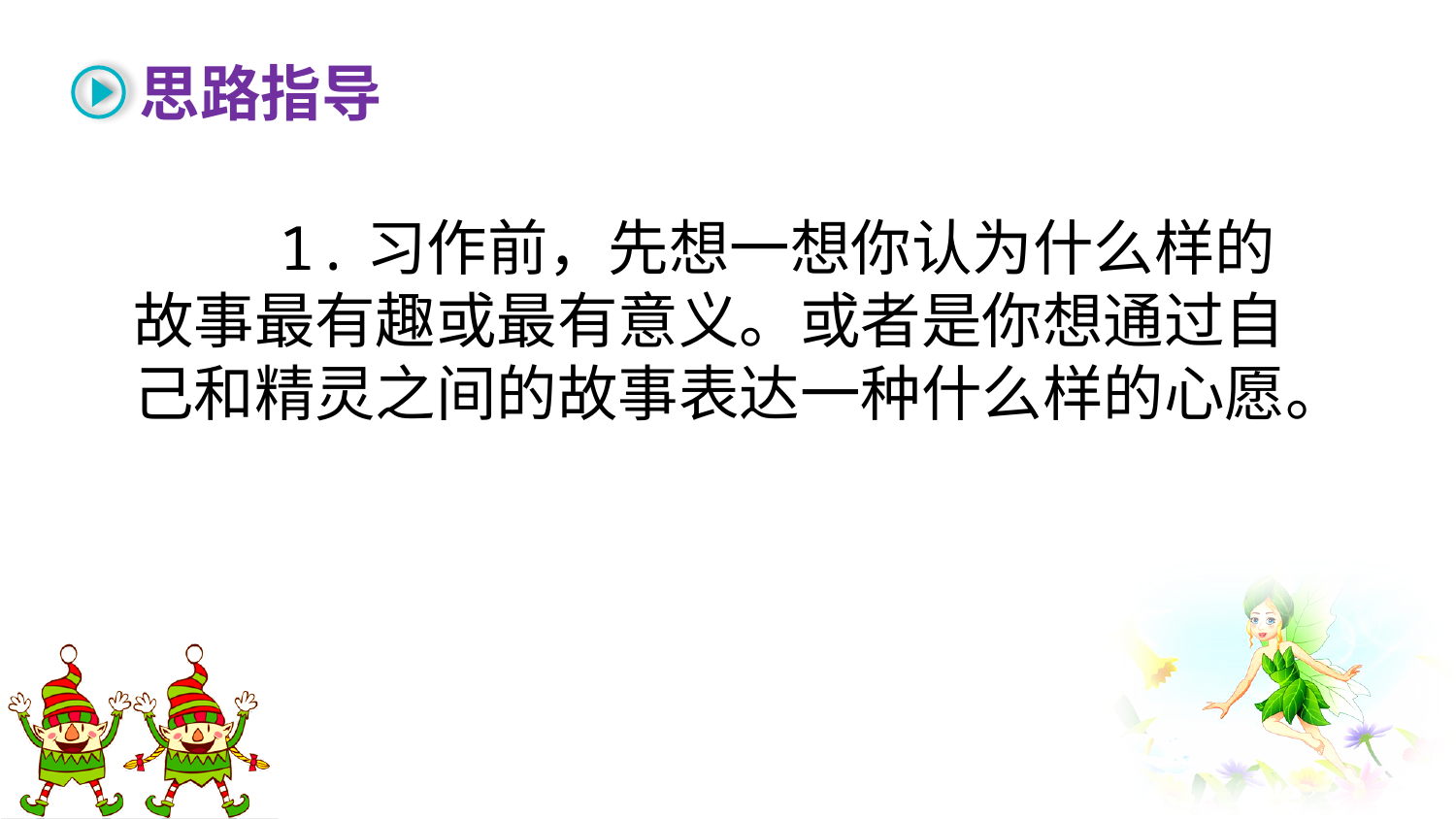

思路指导

    1.习作前，先想一想你认为什么样的故事最有趣或最有意义。或者是你想通过自己和精灵之间的故事表达一种什么样的心愿。